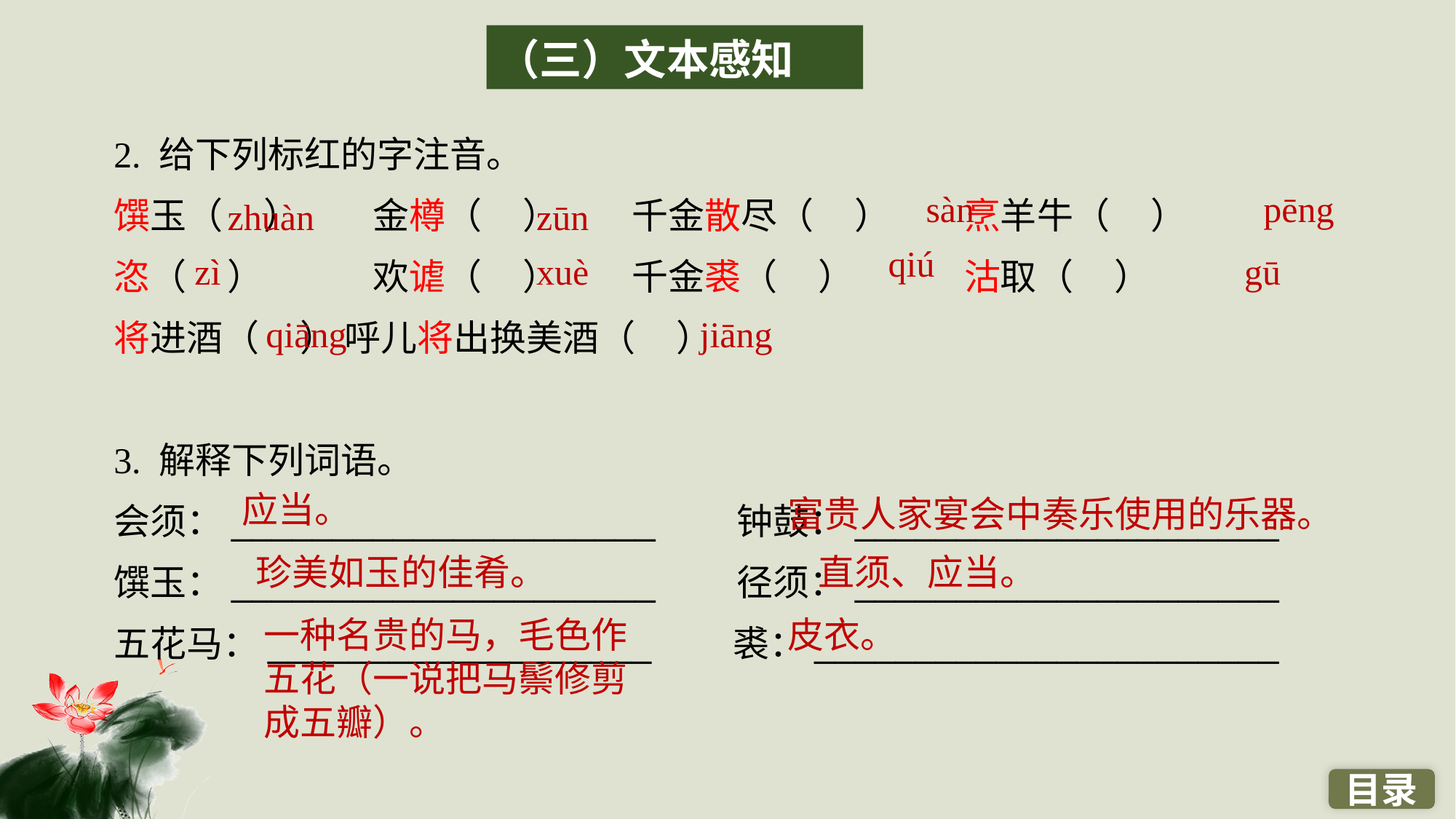

（三）文本感知
2. 给下列标红的字注音。
馔玉（     ）　　金樽（     ）　　千金散尽（     ）　　烹羊牛（     ）
恣（     ）　　　欢谑（     ）　　千金裘（     ）　　　沽取（     ）
将进酒（     ） 呼儿将出换美酒（     ）

3. 解释下列词语。
会须：_____________________　　钟鼓：_____________________
馔玉：_____________________　　径须：_____________________
五花马：___________________　　裘：_______________________
sàn
pēng
zhuàn
zūn
qiú
zì
xuè
gū
qiāng
jiāng
应当。
富贵人家宴会中奏乐使用的乐器。
珍美如玉的佳肴。
直须、应当。
一种名贵的马，毛色作五花（一说把马鬃修剪成五瓣）。
皮衣。